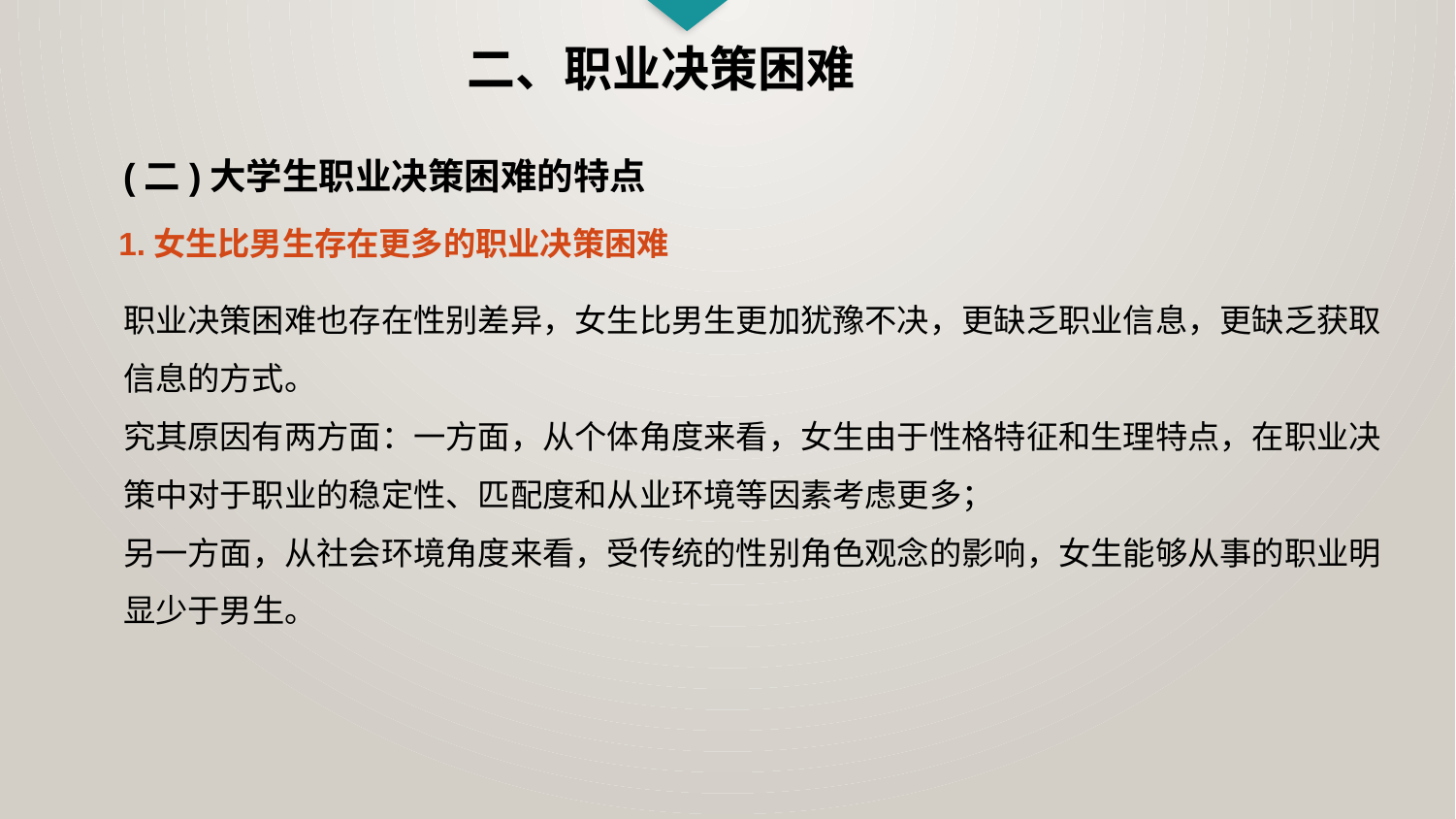

二、职业决策困难
(二)大学生职业决策困难的特点
1.女生比男生存在更多的职业决策困难
职业决策困难也存在性别差异，女生比男生更加犹豫不决，更缺乏职业信息，更缺乏获取信息的方式。
究其原因有两方面：一方面，从个体角度来看，女生由于性格特征和生理特点，在职业决策中对于职业的稳定性、匹配度和从业环境等因素考虑更多；
另一方面，从社会环境角度来看，受传统的性别角色观念的影响，女生能够从事的职业明显少于男生。
36